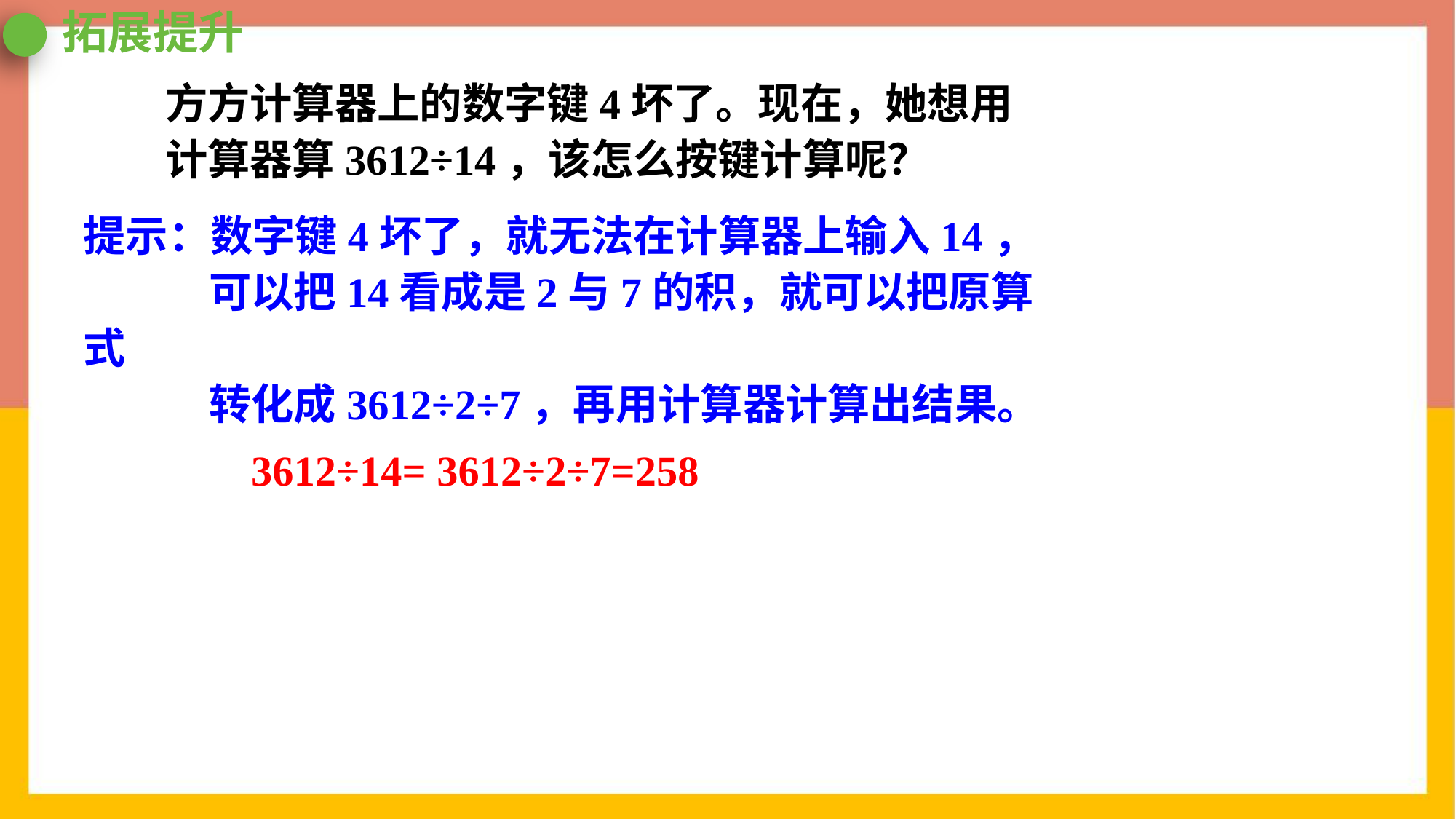

拓展提升
            方方计算器上的数字键4坏了。现在，她想用
            计算器算3612÷14，该怎么按键计算呢？
提示：数字键4坏了，就无法在计算器上输入14，
            可以把14看成是2与7的积，就可以把原算式
            转化成3612÷2÷7，再用计算器计算出结果。
3612÷14= 3612÷2÷7=258